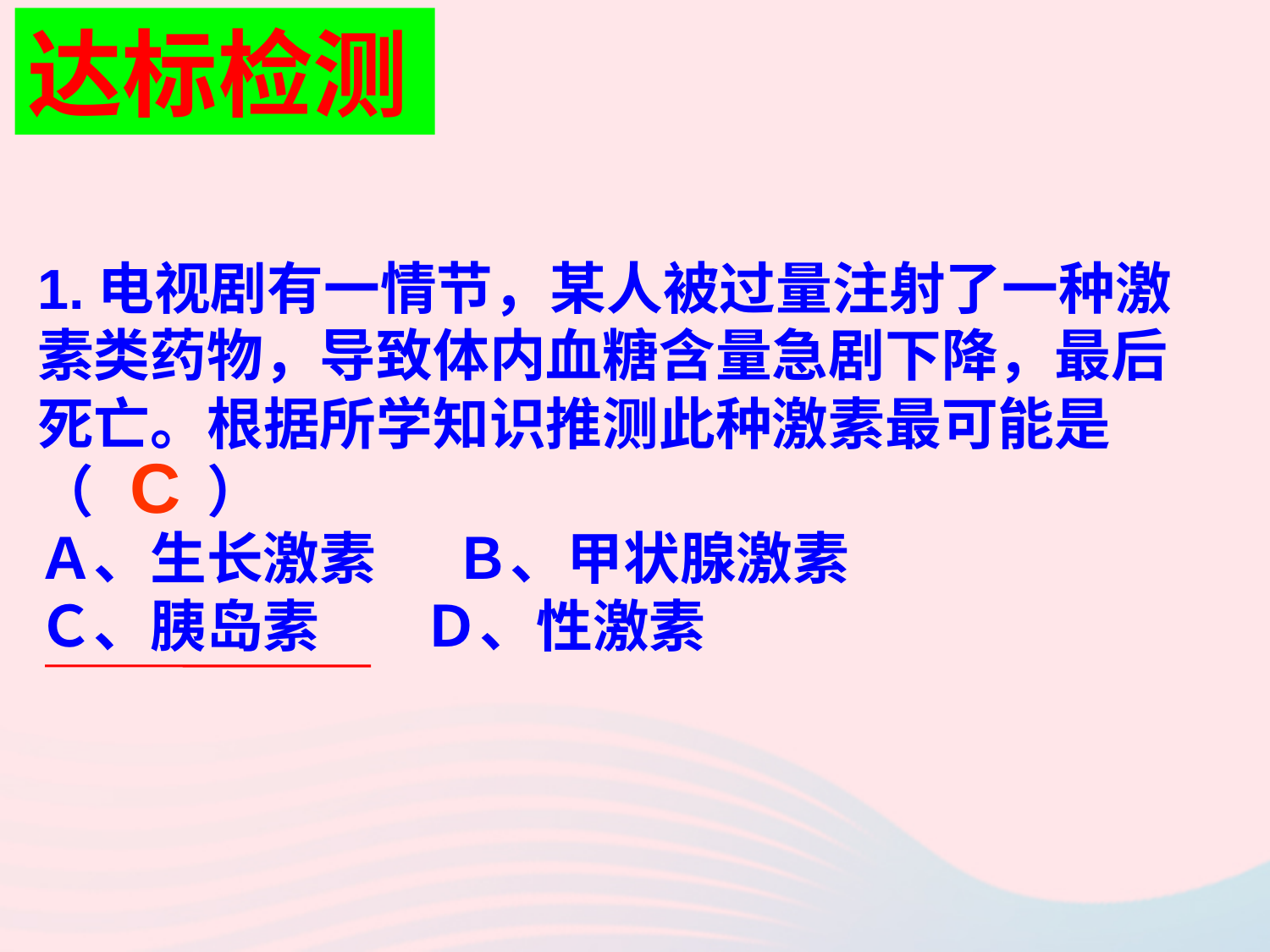

达标检测
1.电视剧有一情节，某人被过量注射了一种激素类药物，导致体内血糖含量急剧下降，最后死亡。根据所学知识推测此种激素最可能是（　　）
Ａ、生长激素      Ｂ、甲状腺激素
Ｃ、胰岛素        Ｄ、性激素

C